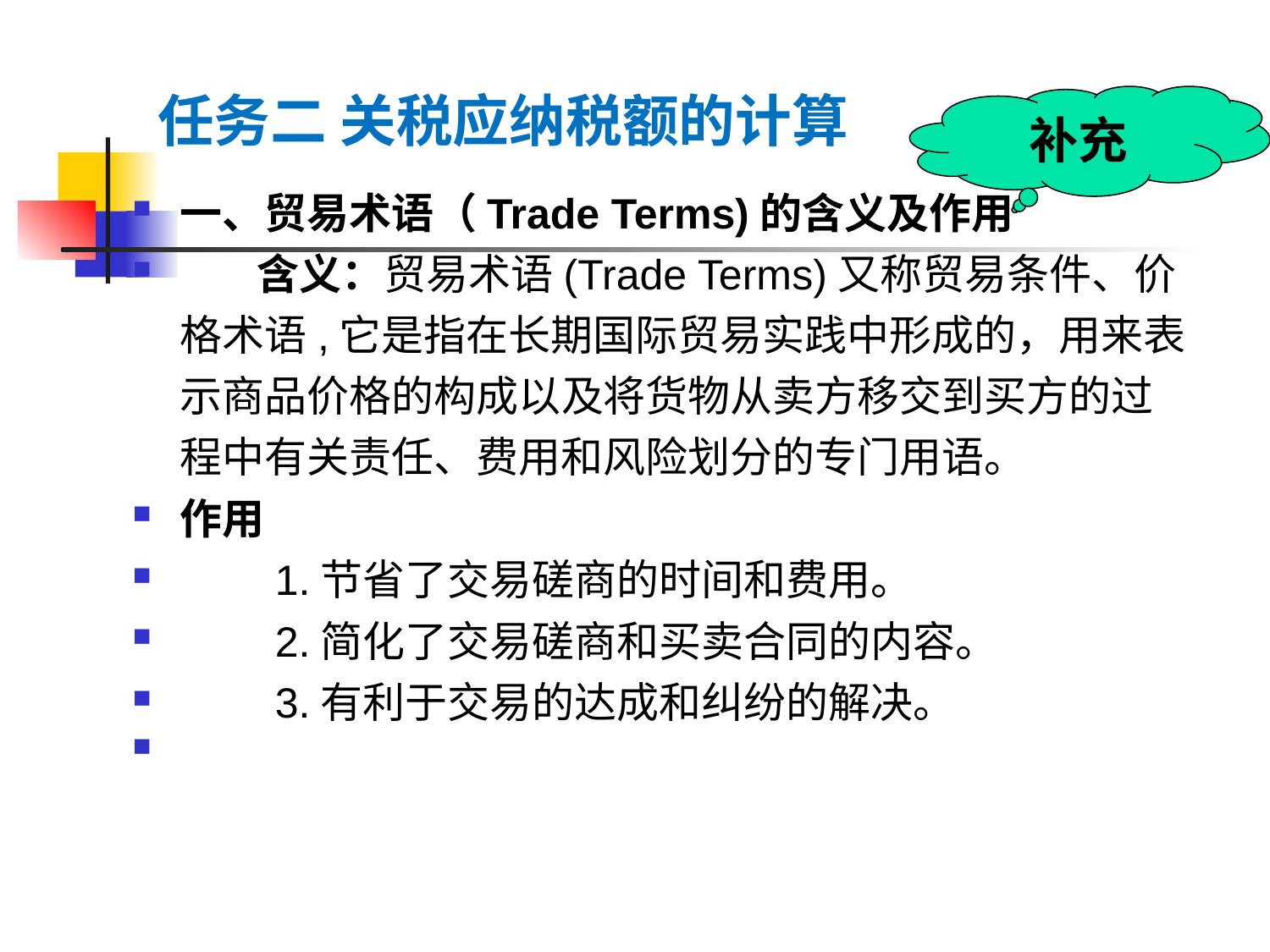

# 任务二 关税应纳税额的计算
    补充
一、贸易术语（Trade Terms)的含义及作用
       含义：贸易术语(Trade Terms)又称贸易条件、价格术语,它是指在长期国际贸易实践中形成的，用来表示商品价格的构成以及将货物从卖方移交到买方的过程中有关责任、费用和风险划分的专门用语。
作用
        1.节省了交易磋商的时间和费用。
        2.简化了交易磋商和买卖合同的内容。
        3.有利于交易的达成和纠纷的解决。